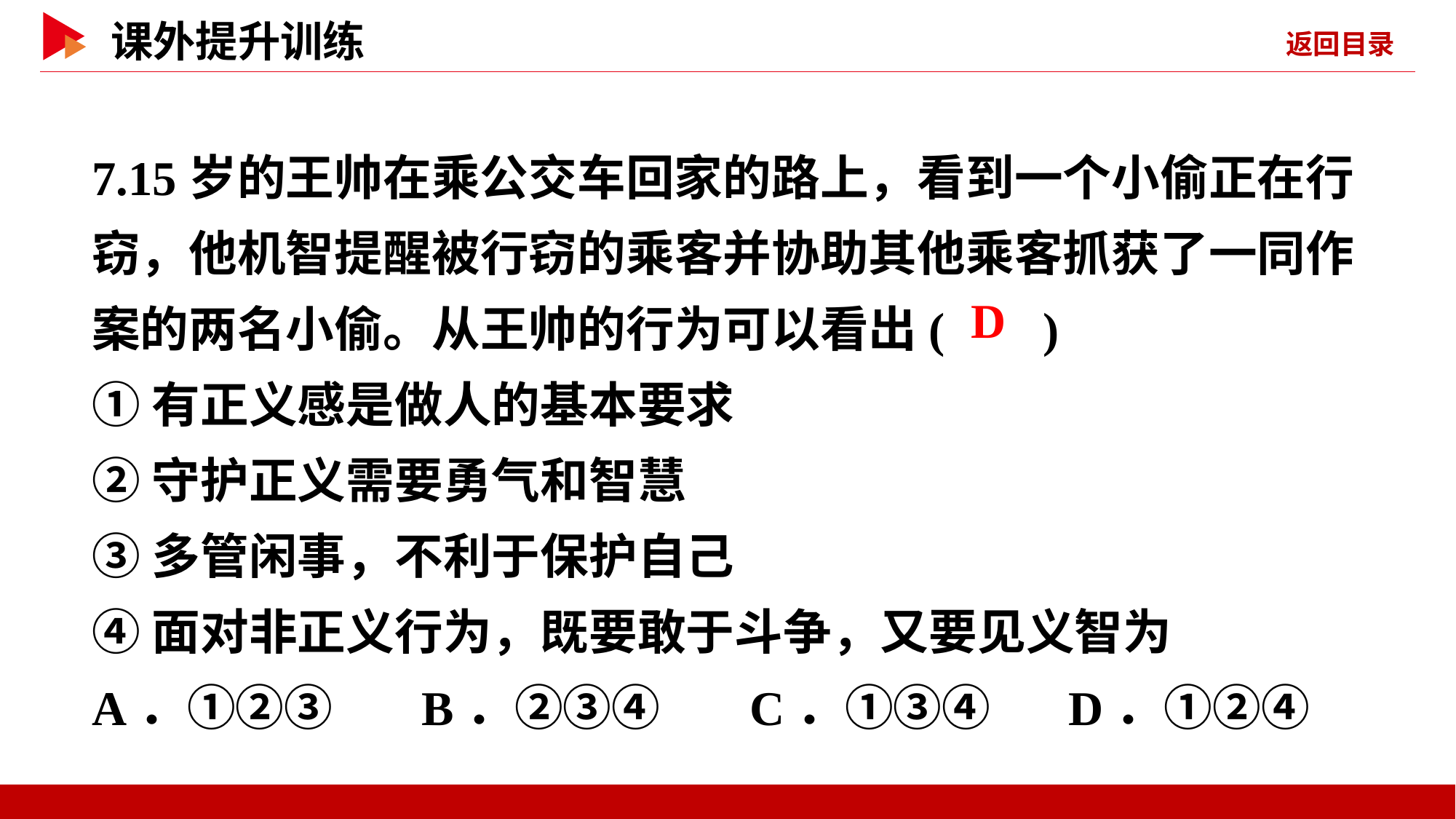

7.15岁的王帅在乘公交车回家的路上，看到一个小偷正在行窃，他机智提醒被行窃的乘客并协助其他乘客抓获了一同作案的两名小偷。从王帅的行为可以看出(        )
①有正义感是做人的基本要求
②守护正义需要勇气和智慧
③多管闲事，不利于保护自己
④面对非正义行为，既要敢于斗争，又要见义智为
A．①②③       B．②③④       C．①③④      D．①②④
   D